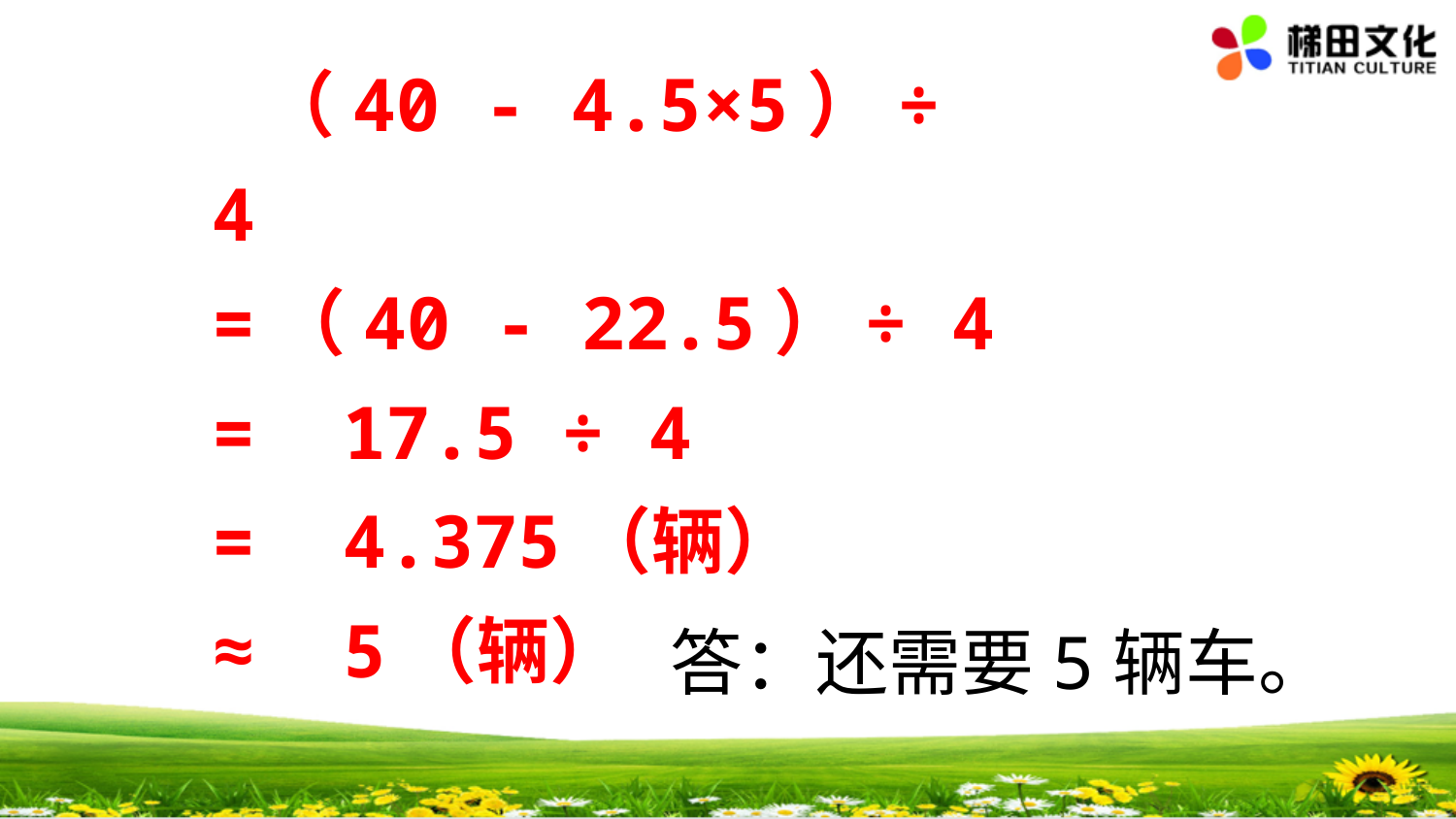

（40 - 4.5×5）÷ 4
=（40 - 22.5）÷ 4
=  17.5 ÷ 4
=  4.375（辆）
≈  5（辆）
答：还需要5辆车。